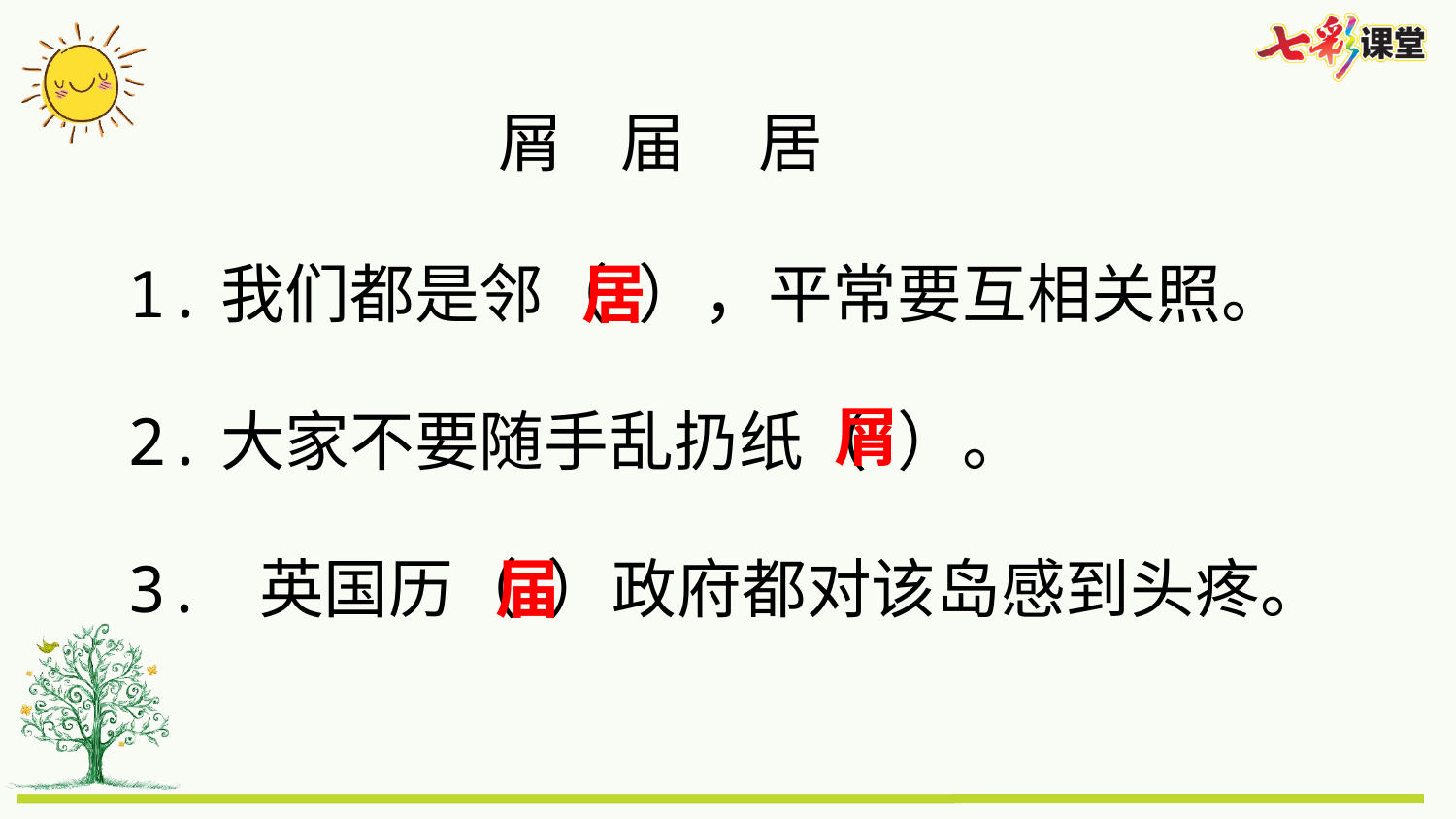

屑    届     居
1.我们都是邻（  ），平常要互相关照。
居
屑
2.大家不要随手乱扔纸（  ）。
3. 英国历（  ）政府都对该岛感到头疼。
届